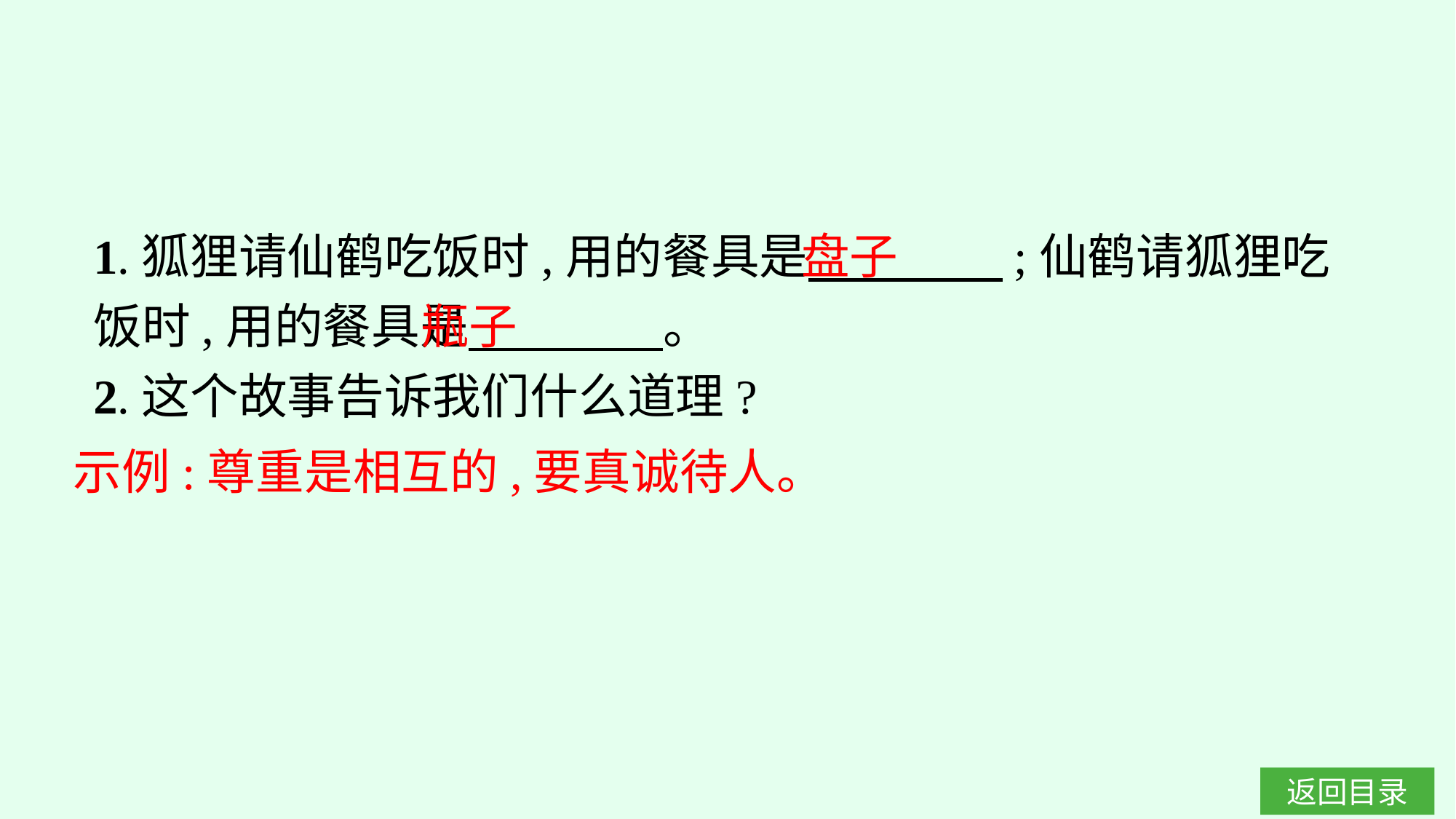

1.狐狸请仙鹤吃饭时,用的餐具是　　　　;仙鹤请狐狸吃饭时,用的餐具是　　　　。
2.这个故事告诉我们什么道理?
盘子
瓶子
示例:尊重是相互的,要真诚待人。